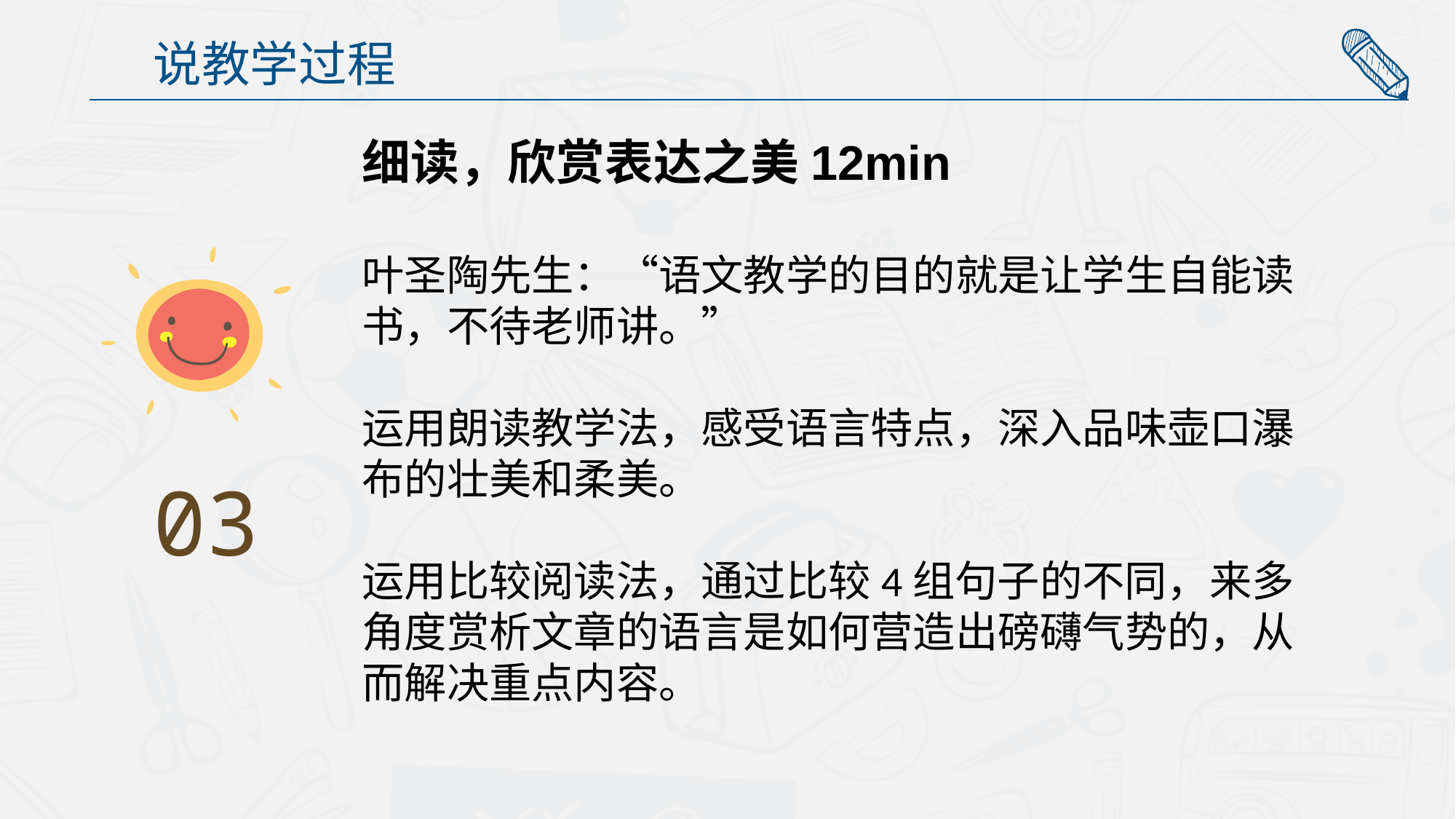

说教学过程
细读，欣赏表达之美12min

叶圣陶先生：“语文教学的目的就是让学生自能读书，不待老师讲。”

运用朗读教学法，感受语言特点，深入品味壶口瀑布的壮美和柔美。

运用比较阅读法，通过比较4组句子的不同，来多角度赏析文章的语言是如何营造出磅礴气势的，从而解决重点内容。

03